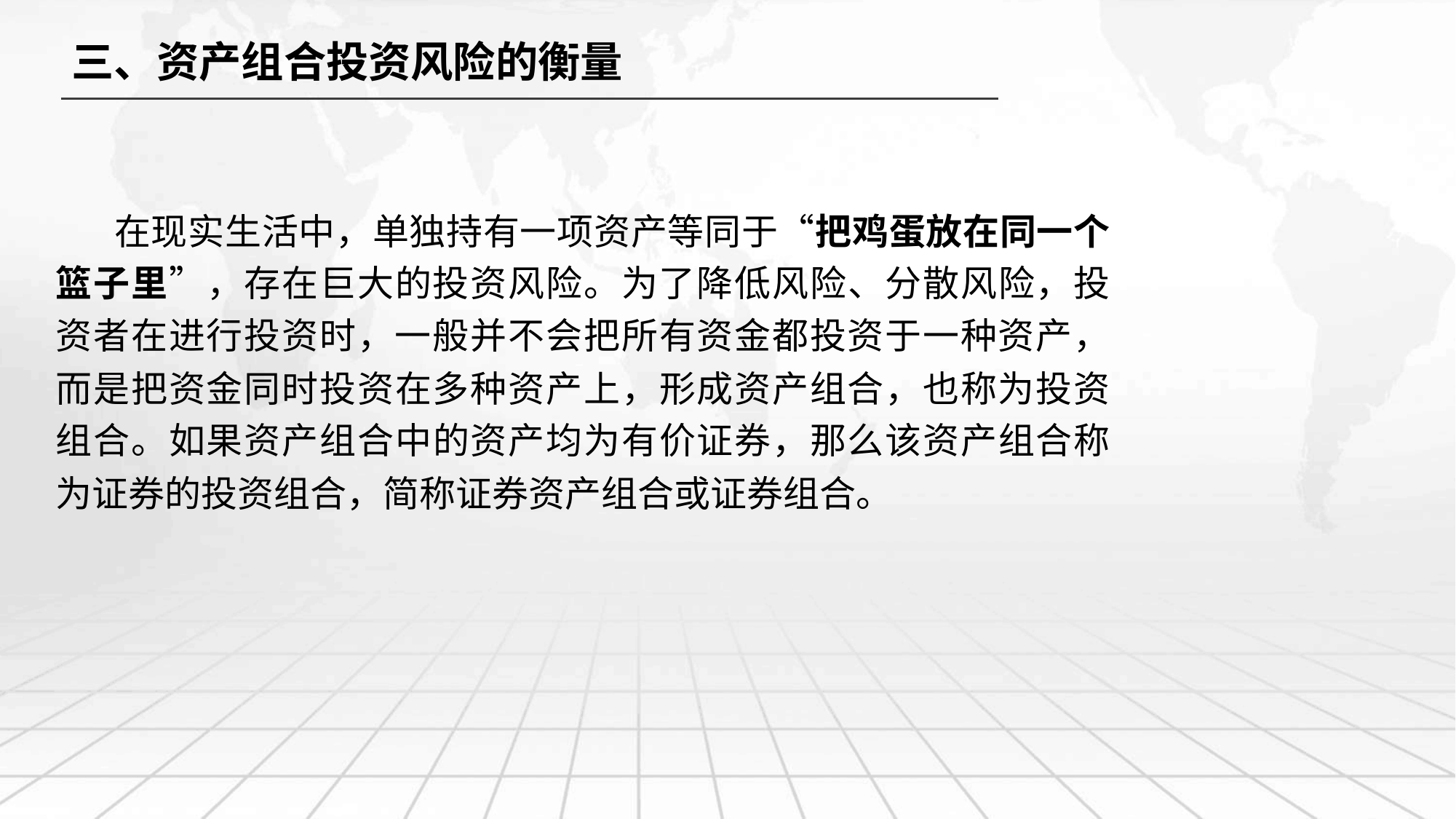

三、资产组合投资风险的衡量
  在现实生活中，单独持有一项资产等同于“把鸡蛋放在同一个篮子里”，存在巨大的投资风险。为了降低风险、分散风险，投资者在进行投资时，一般并不会把所有资金都投资于一种资产，而是把资金同时投资在多种资产上，形成资产组合，也称为投资组合。如果资产组合中的资产均为有价证券，那么该资产组合称为证券的投资组合，简称证券资产组合或证券组合。